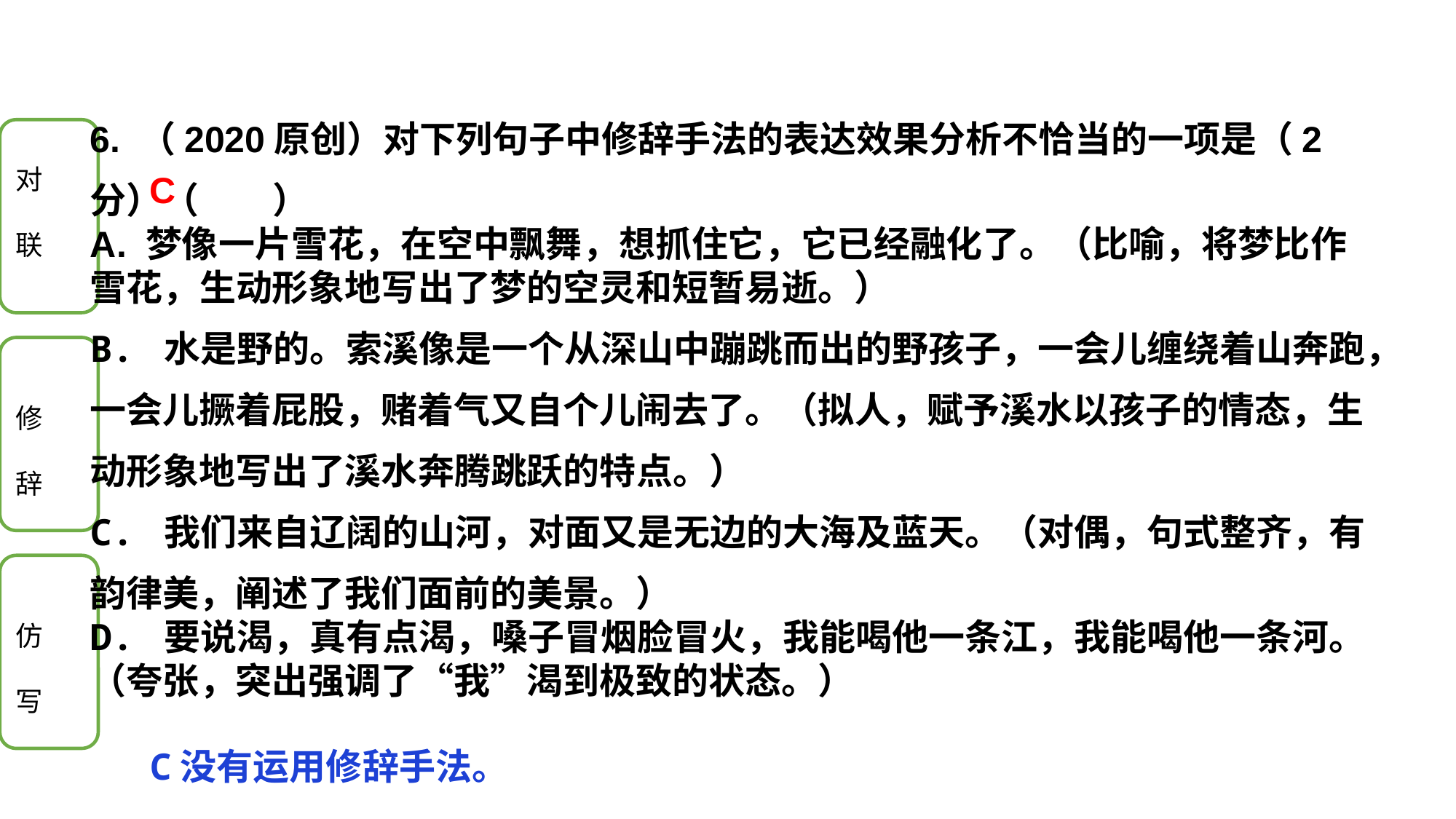

6. （2020原创）对下列句子中修辞手法的表达效果分析不恰当的一项是（2分）（　　）
A. 梦像一片雪花，在空中飘舞，想抓住它，它已经融化了。（比喻，将梦比作雪花，生动形象地写出了梦的空灵和短暂易逝。）
B. 水是野的。索溪像是一个从深山中蹦跳而出的野孩子，一会儿缠绕着山奔跑，一会儿撅着屁股，赌着气又自个儿闹去了。（拟人，赋予溪水以孩子的情态，生动形象地写出了溪水奔腾跳跃的特点。）
C. 我们来自辽阔的山河，对面又是无边的大海及蓝天。（对偶，句式整齐，有韵律美，阐述了我们面前的美景。）
D. 要说渴，真有点渴，嗓子冒烟脸冒火，我能喝他一条江，我能喝他一条河。（夸张，突出强调了“我”渴到极致的状态。）
C
C没有运用修辞手法。